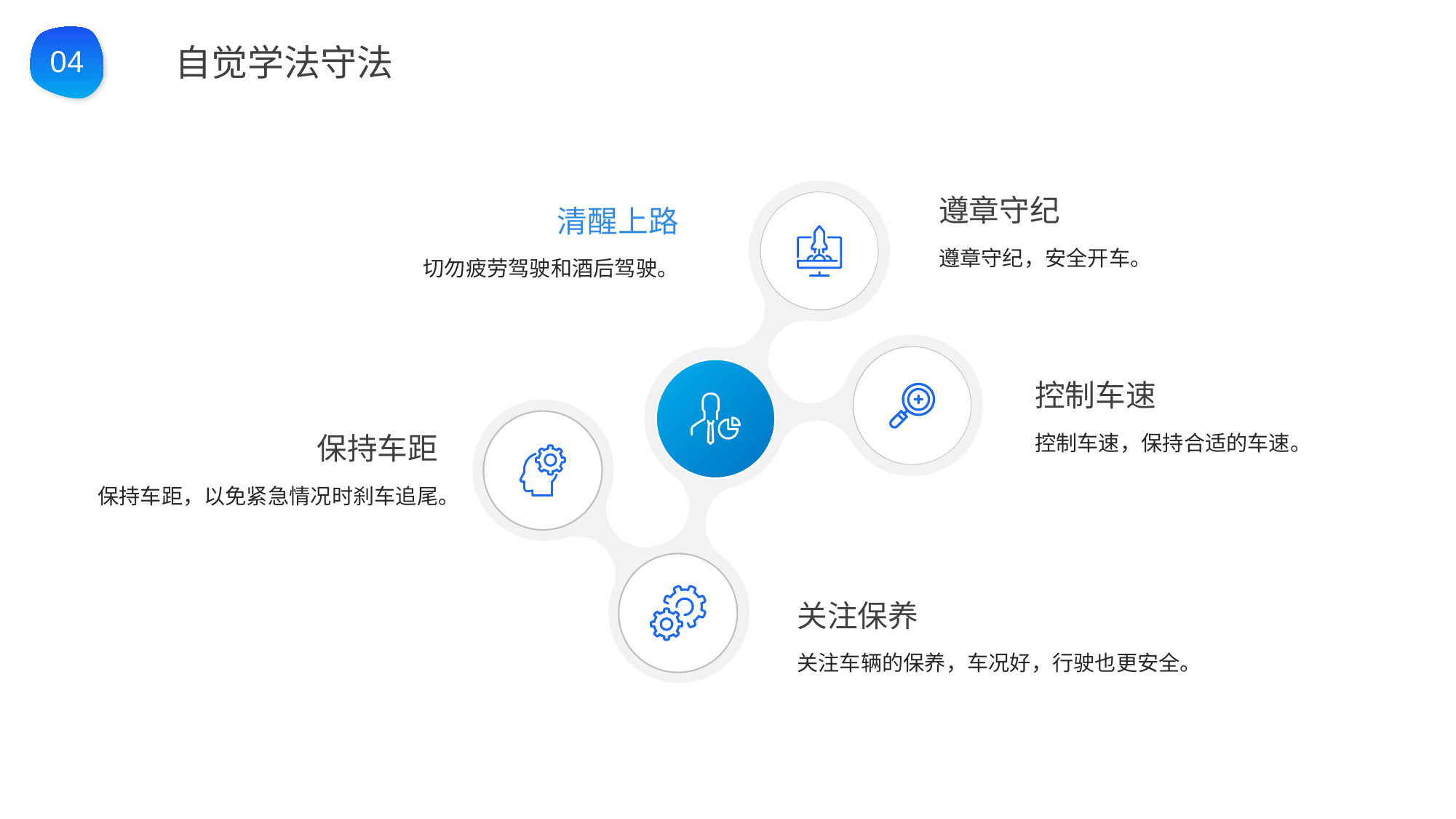

BY YUSHEN

04
自觉学法守法

遵章守纪
遵章守纪，安全开车。
清醒上路
切勿疲劳驾驶和酒后驾驶。
控制车速
控制车速，保持合适的车速。
保持车距
保持车距，以免紧急情况时刹车追尾。
关注保养
关注车辆的保养，车况好，行驶也更安全。